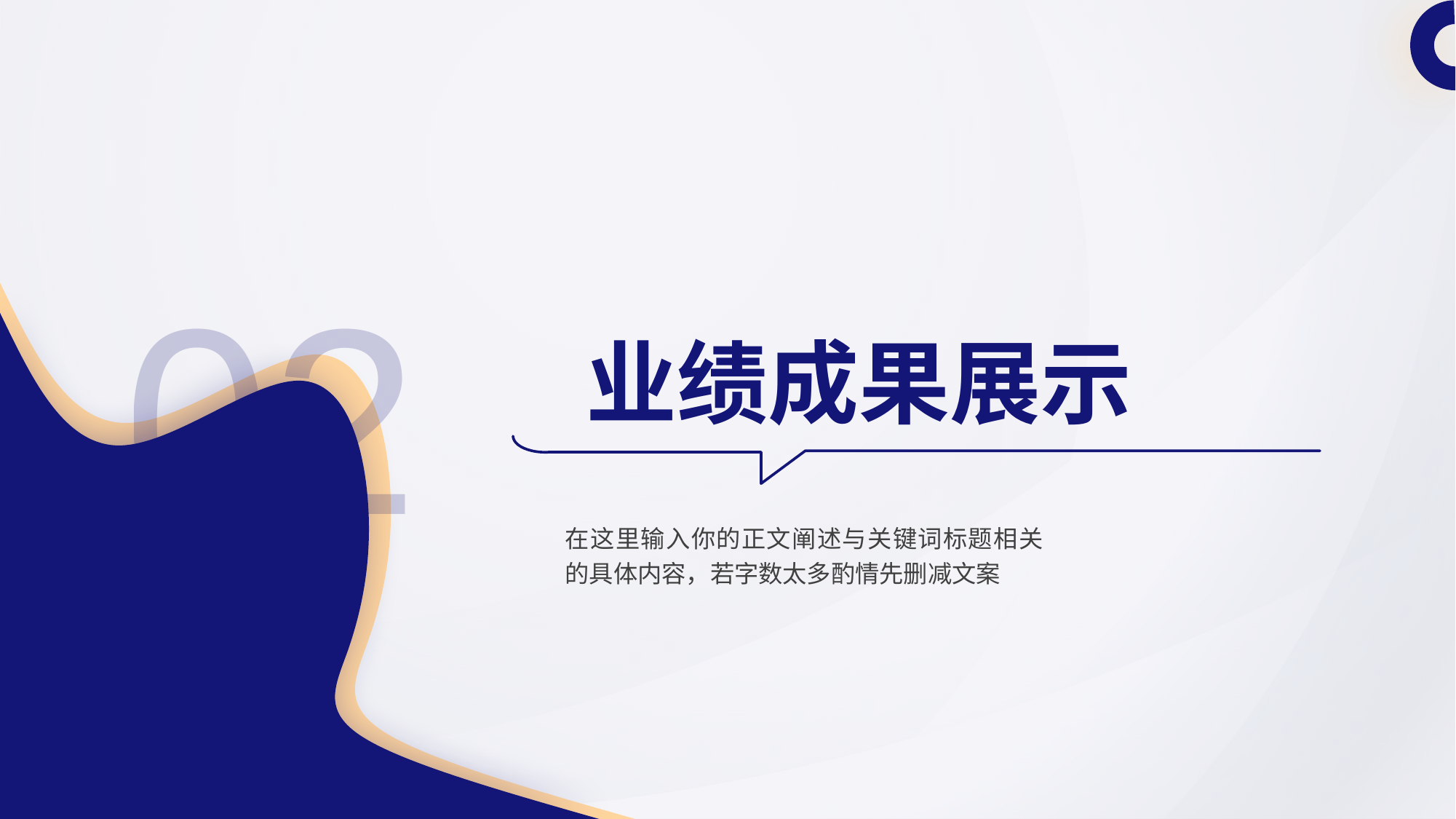

02
业绩成果展示
在这里输入你的正文阐述与关键词标题相关的具体内容，若字数太多酌情先删减文案